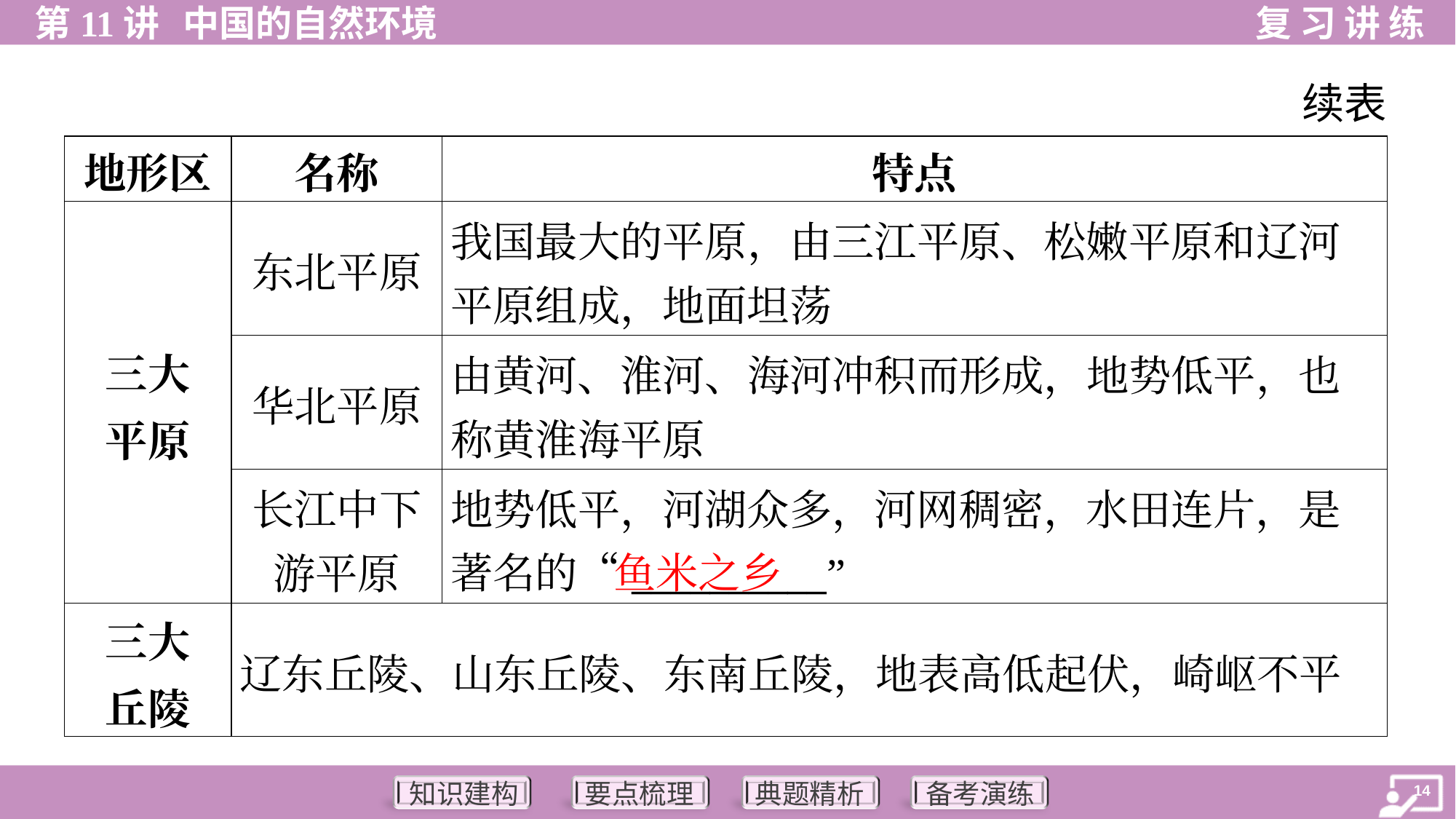

续表
| 地形区 | 名称 | 特点 |
| --- | --- | --- |
| 三大 平原 | 东北平原 | 我国最大的平原，由三江平原、松嫩平原和辽河 平原组成，地面坦荡 |
|  | 华北平原 | 由黄河、淮河、海河冲积而形成，地势低平，也 称黄淮海平原 |
|  | 长江中下 游平原 | 地势低平，河湖众多，河网稠密，水田连片，是 著名的“\_\_\_\_\_\_\_\_\_\_” |
| 三大 丘陵 | 辽东丘陵、山东丘陵、东南丘陵，地表高低起伏，崎岖不平 |  |
鱼米之乡